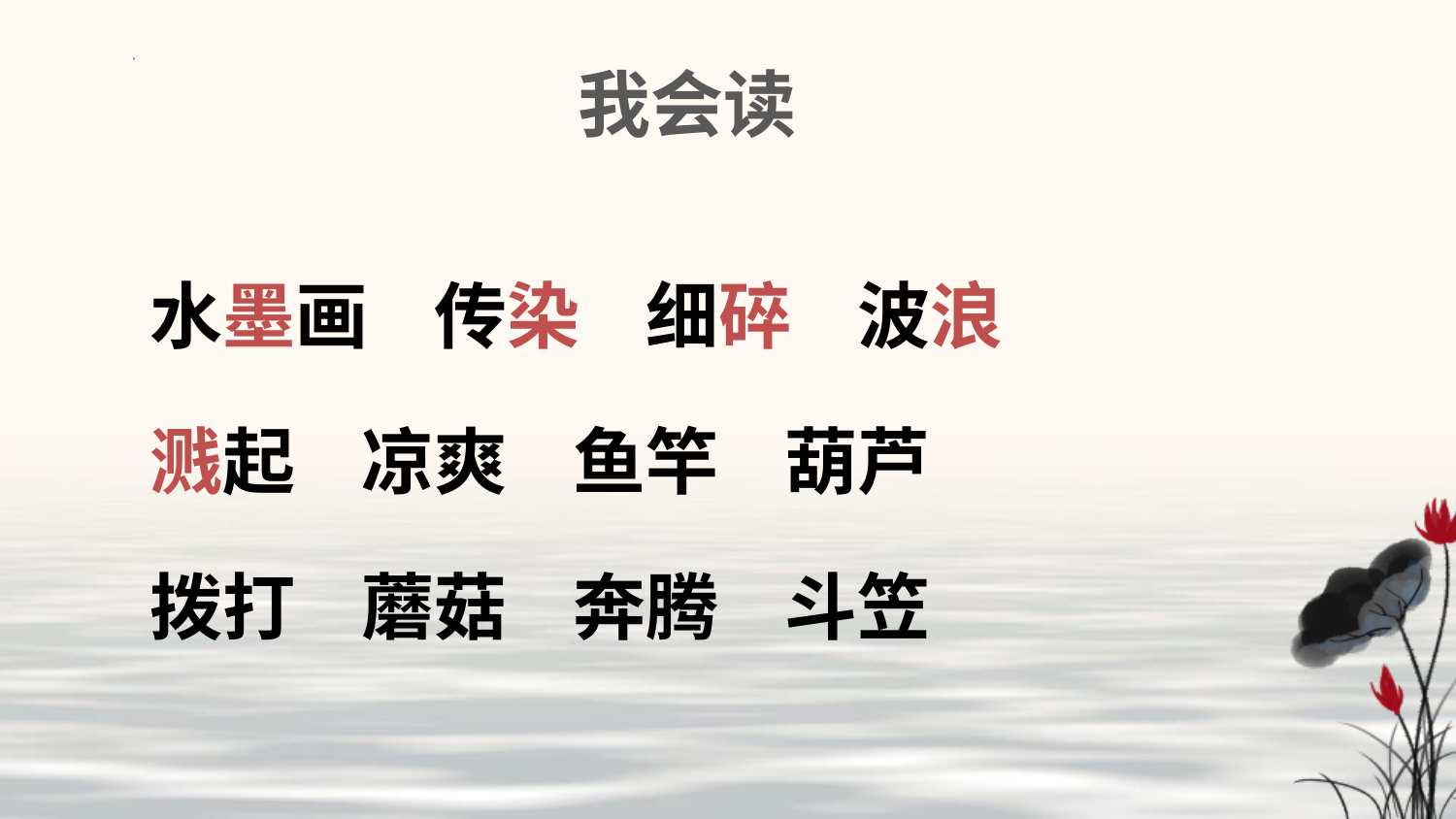

我会读
水墨画    传染    细碎    波浪
溅起    凉爽    鱼竿    葫芦
拨打    蘑菇    奔腾    斗笠